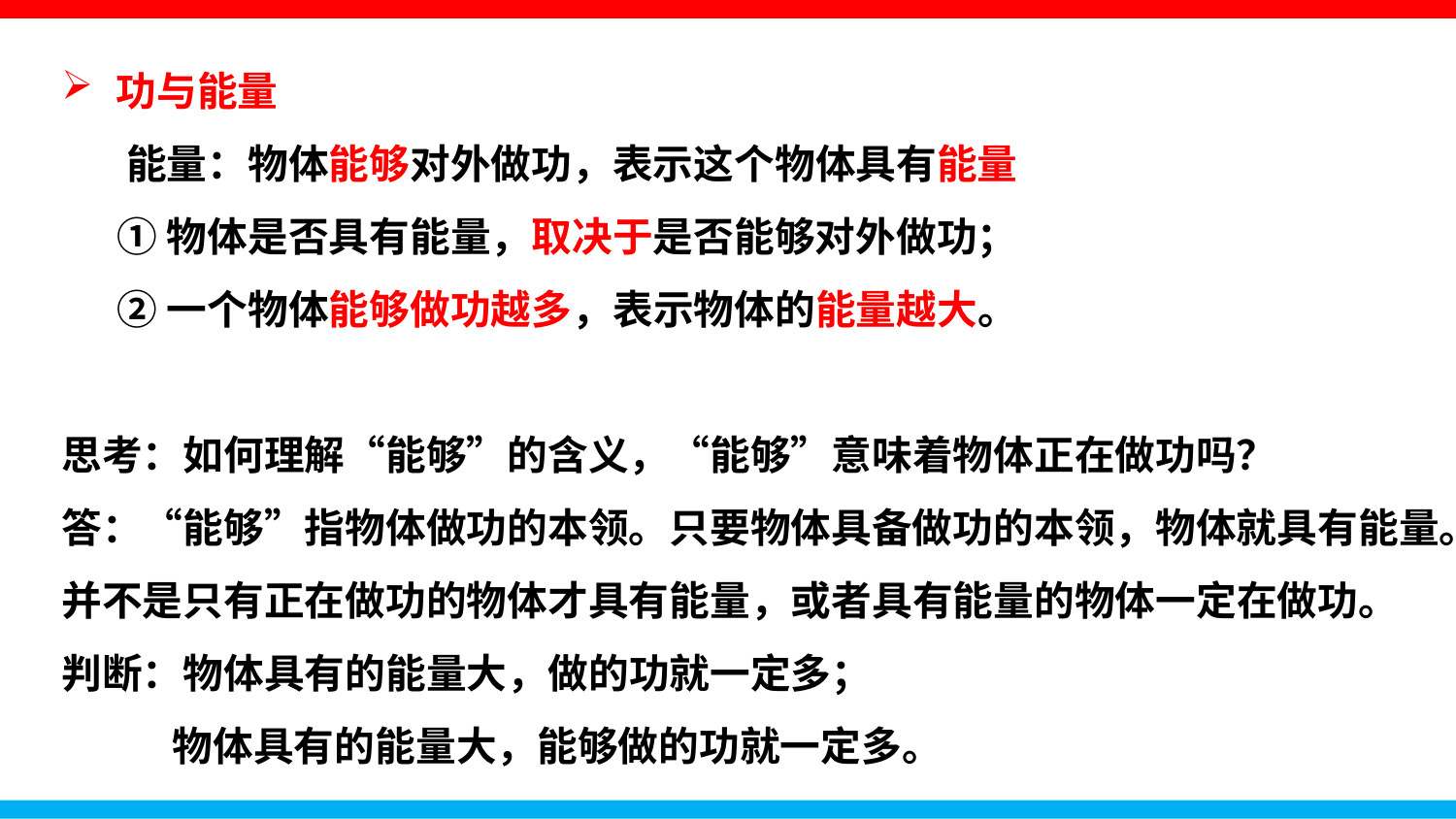

功与能量
      能量：物体能够对外做功，表示这个物体具有能量
      ①物体是否具有能量，取决于是否能够对外做功；
      ②一个物体能够做功越多，表示物体的能量越大。

思考：如何理解“能够”的含义，“能够”意味着物体正在做功吗？
答：“能够”指物体做功的本领。只要物体具备做功的本领，物体就具有能量。并不是只有正在做功的物体才具有能量，或者具有能量的物体一定在做功。
判断：物体具有的能量大，做的功就一定多；
           物体具有的能量大，能够做的功就一定多。